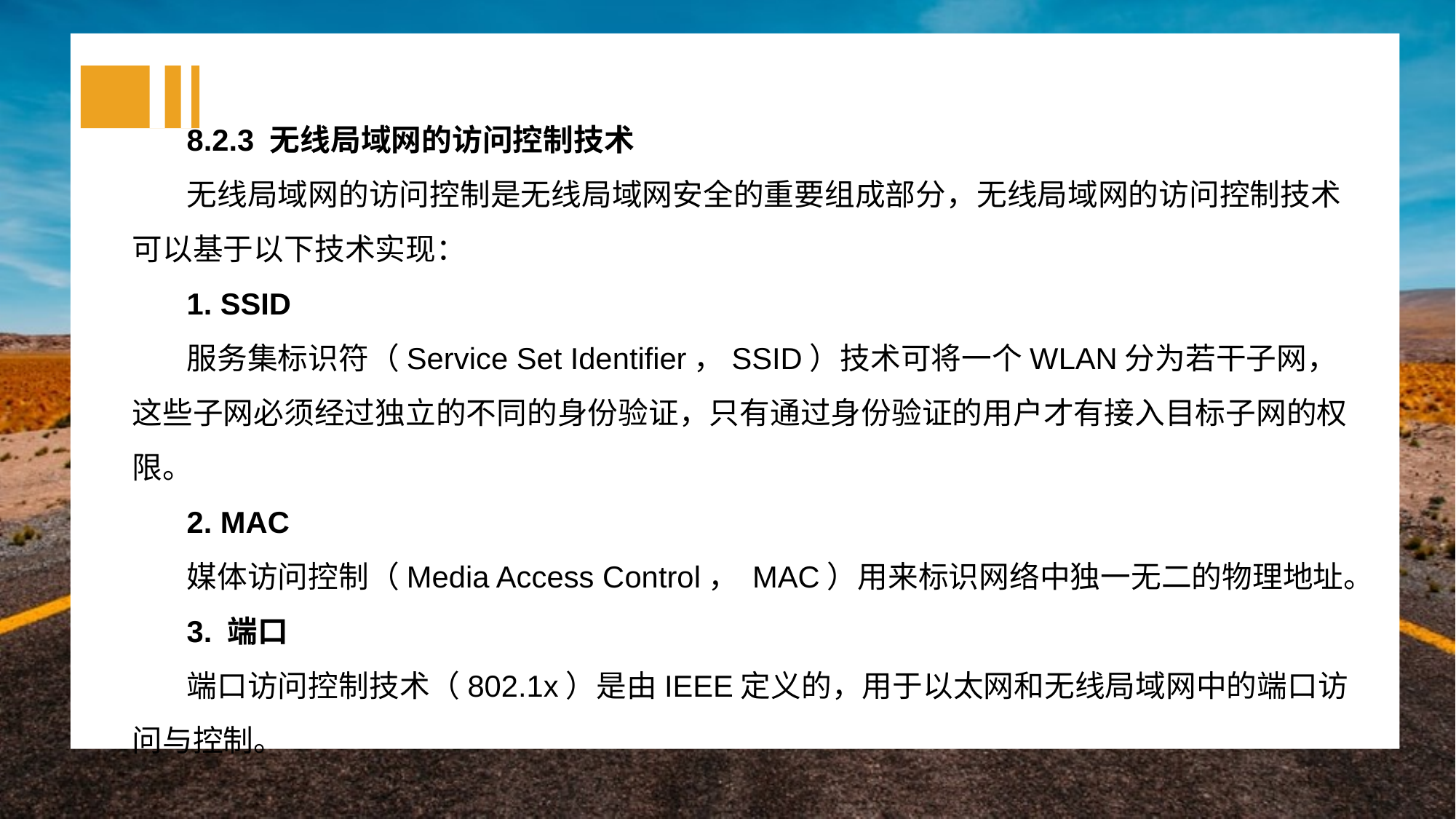

8.2.3 无线局域网的访问控制技术
无线局域网的访问控制是无线局域网安全的重要组成部分，无线局域网的访问控制技术可以基于以下技术实现：
1. SSID
服务集标识符（Service Set Identifier，SSID）技术可将一个WLAN分为若干子网，这些子网必须经过独立的不同的身份验证，只有通过身份验证的用户才有接入目标子网的权限。
2. MAC
媒体访问控制（Media Access Control， MAC）用来标识网络中独一无二的物理地址。
3. 端口
端口访问控制技术（802.1x）是由IEEE定义的，用于以太网和无线局域网中的端口访问与控制。